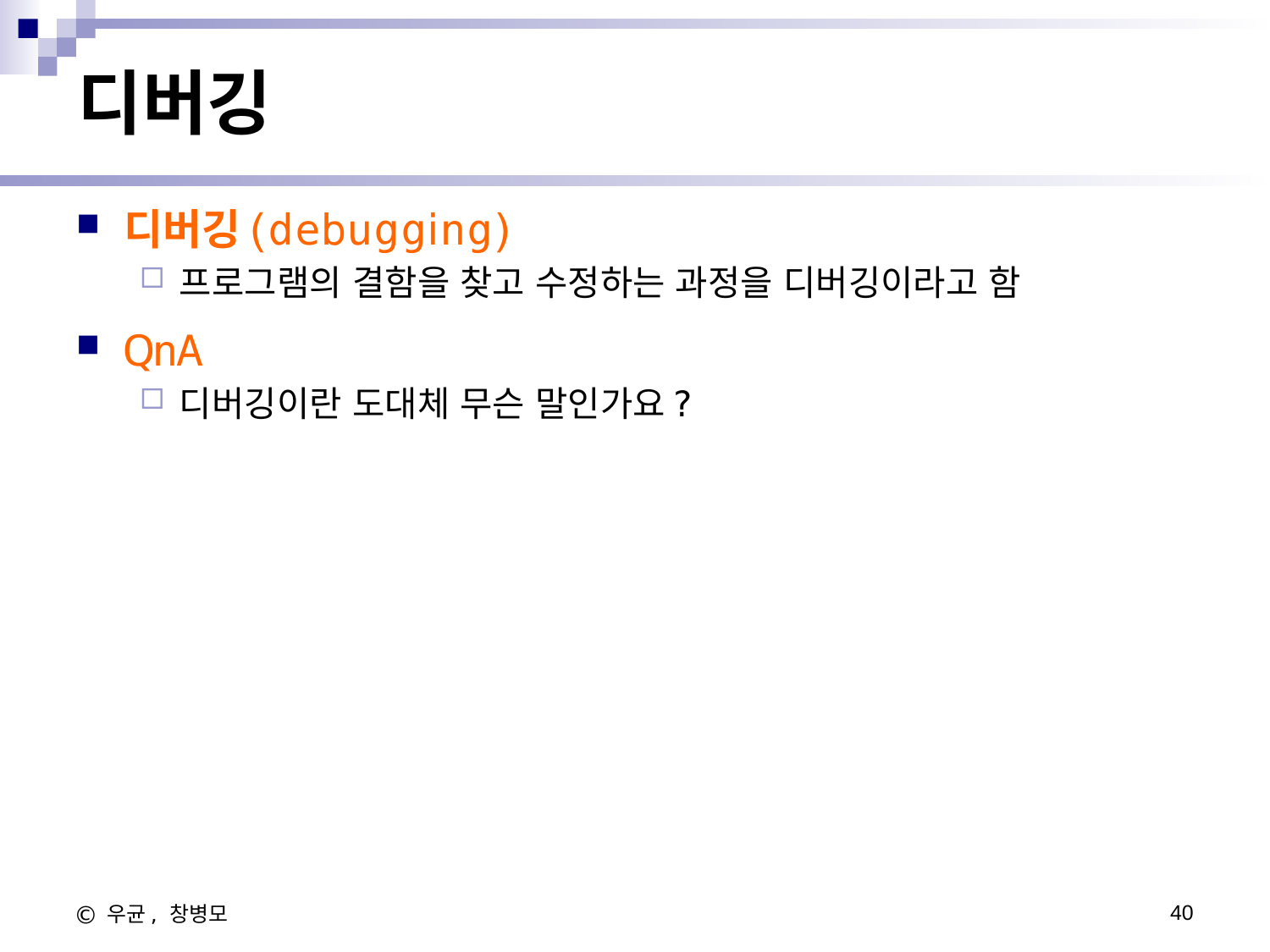

# 디버깅
디버깅(debugging)
프로그램의 결함을 찾고 수정하는 과정을 디버깅이라고 함
QnA
디버깅이란 도대체 무슨 말인가요?
© 우균, 창병모
40